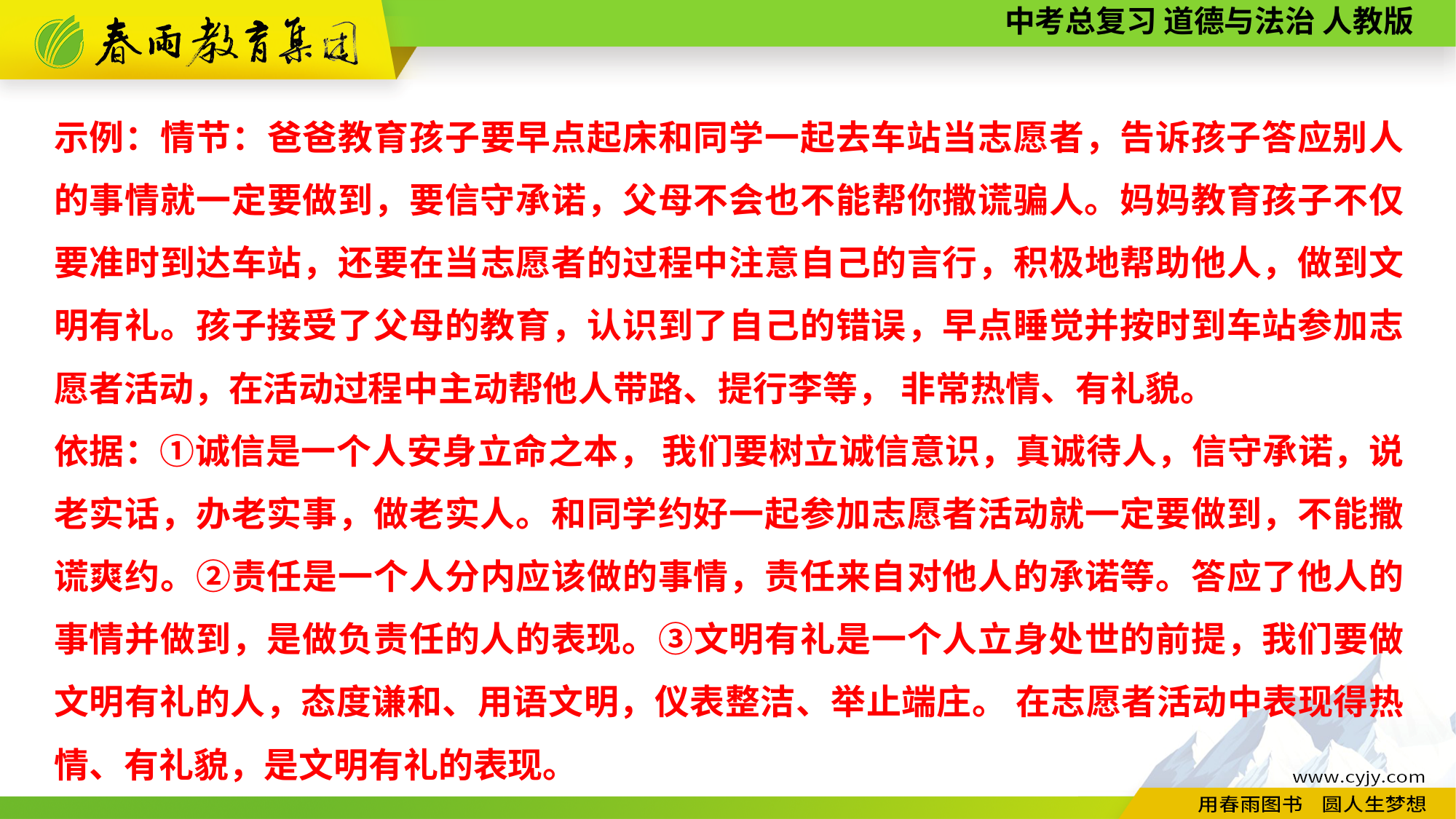

示例：情节：爸爸教育孩子要早点起床和同学一起去车站当志愿者，告诉孩子答应别人的事情就一定要做到，要信守承诺，父母不会也不能帮你撒谎骗人。妈妈教育孩子不仅要准时到达车站，还要在当志愿者的过程中注意自己的言行，积极地帮助他人，做到文明有礼。孩子接受了父母的教育，认识到了自己的错误，早点睡觉并按时到车站参加志愿者活动，在活动过程中主动帮他人带路、提行李等， 非常热情、有礼貌。
依据：①诚信是一个人安身立命之本， 我们要树立诚信意识，真诚待人，信守承诺，说老实话，办老实事，做老实人。和同学约好一起参加志愿者活动就一定要做到，不能撒谎爽约。②责任是一个人分内应该做的事情，责任来自对他人的承诺等。答应了他人的事情并做到，是做负责任的人的表现。③文明有礼是一个人立身处世的前提，我们要做文明有礼的人，态度谦和、用语文明，仪表整洁、举止端庄。 在志愿者活动中表现得热情、有礼貌，是文明有礼的表现。